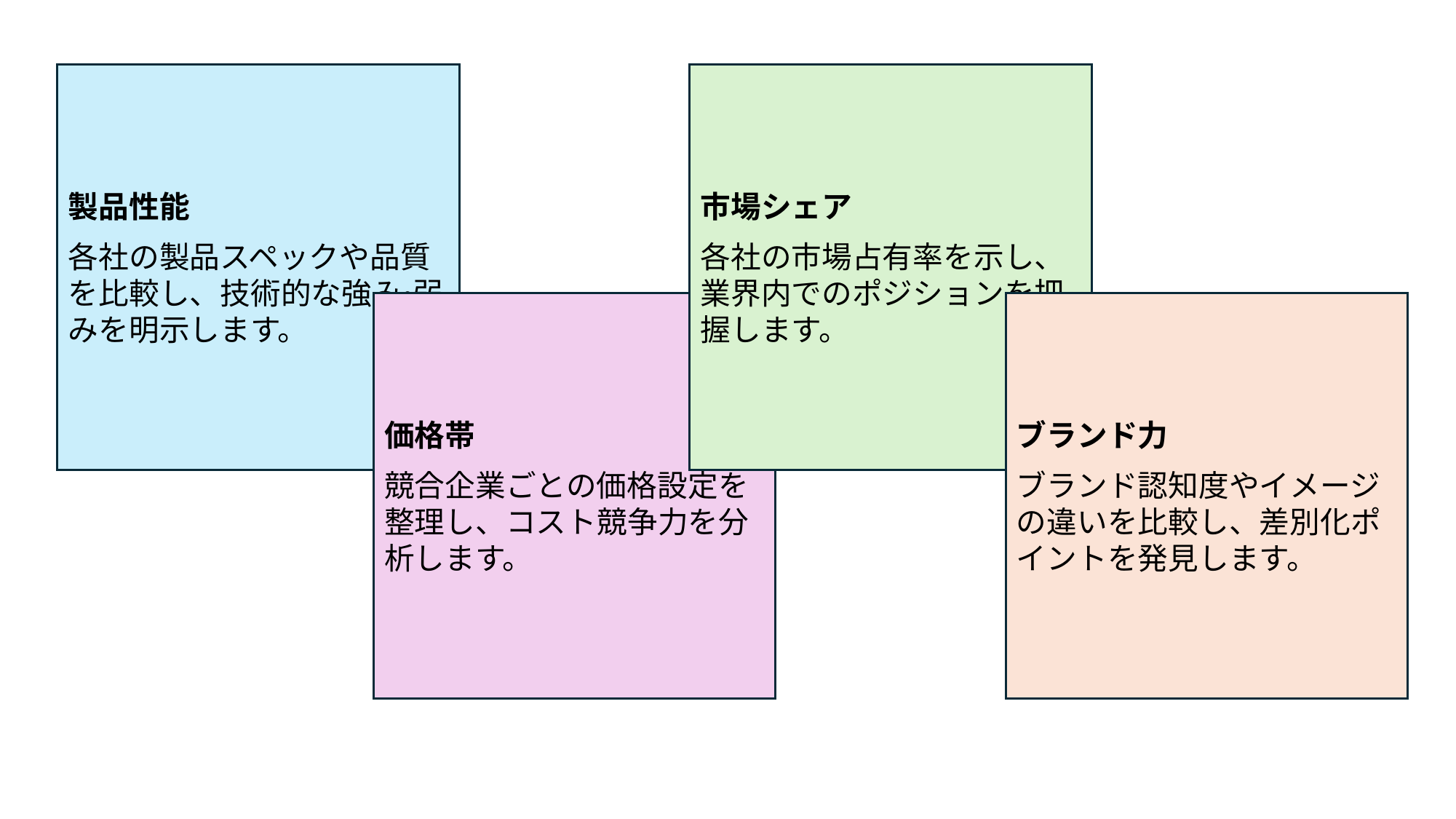

製品性能
各社の製品スペックや品質を比較し、技術的な強み・弱みを明示します。
市場シェア
各社の市場占有率を示し、業界内でのポジションを把握します。
ブランド力
ブランド認知度やイメージの違いを比較し、差別化ポイントを発見します。
価格帯
競合企業ごとの価格設定を整理し、コスト競争力を分析します。